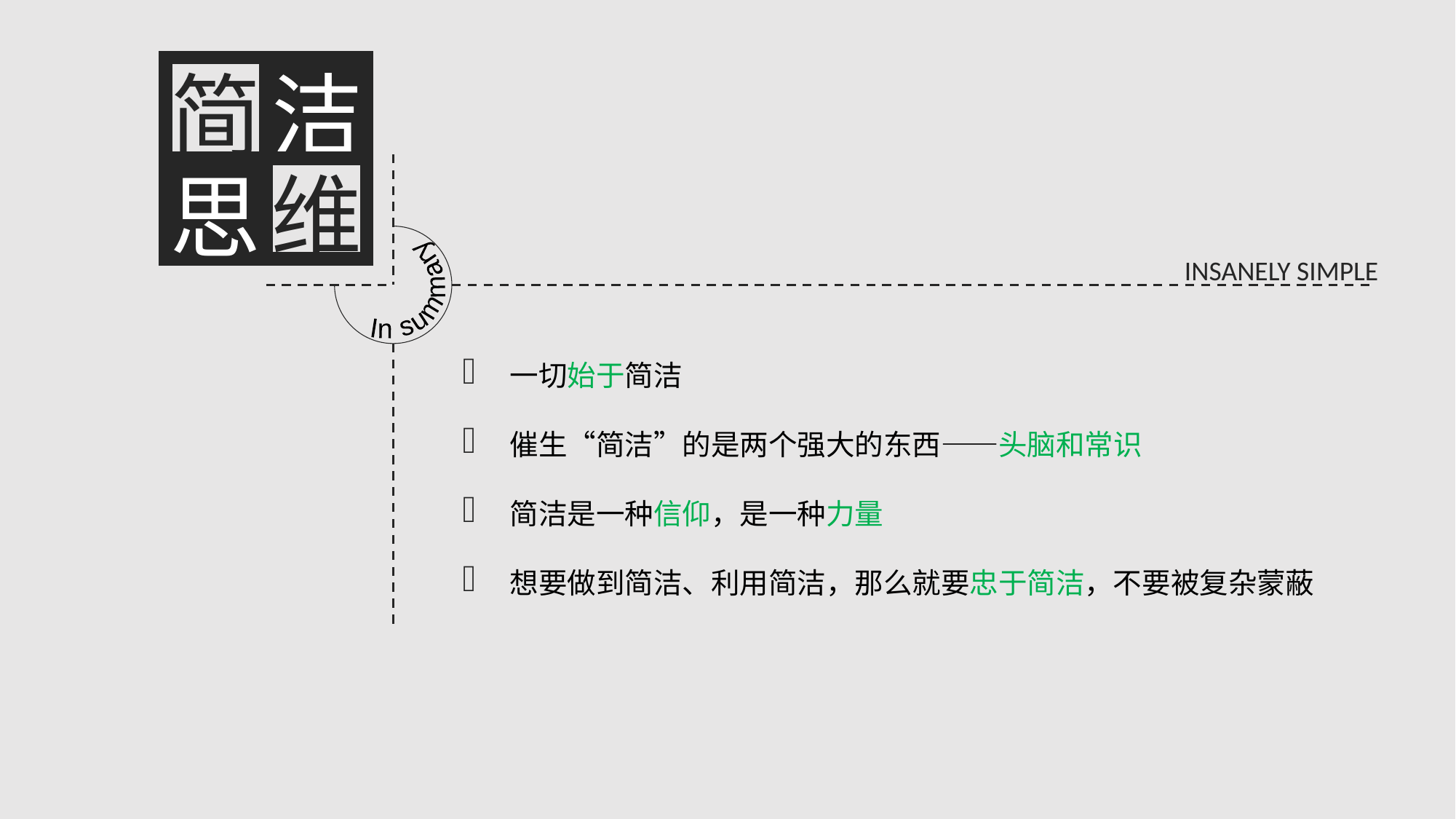

洁
简

维
思

In summary

INSANELY SIMPLE
 一切始于简洁

 催生“简洁”的是两个强大的东西——头脑和常识

 简洁是一种信仰，是一种力量

 想要做到简洁、利用简洁，那么就要忠于简洁，不要被复杂蒙蔽